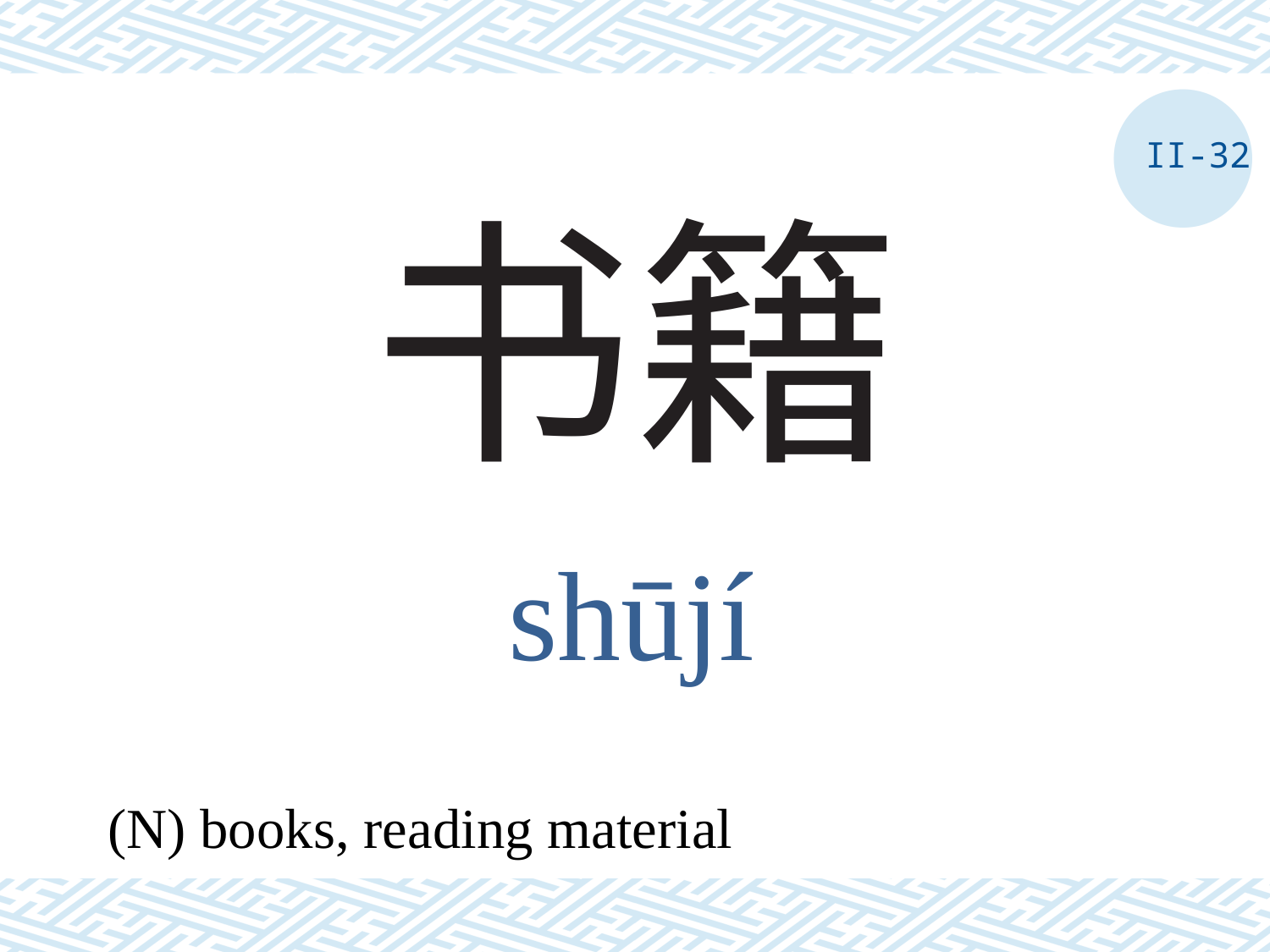

II-32

# 书籍
shūjí
(N) books, reading material